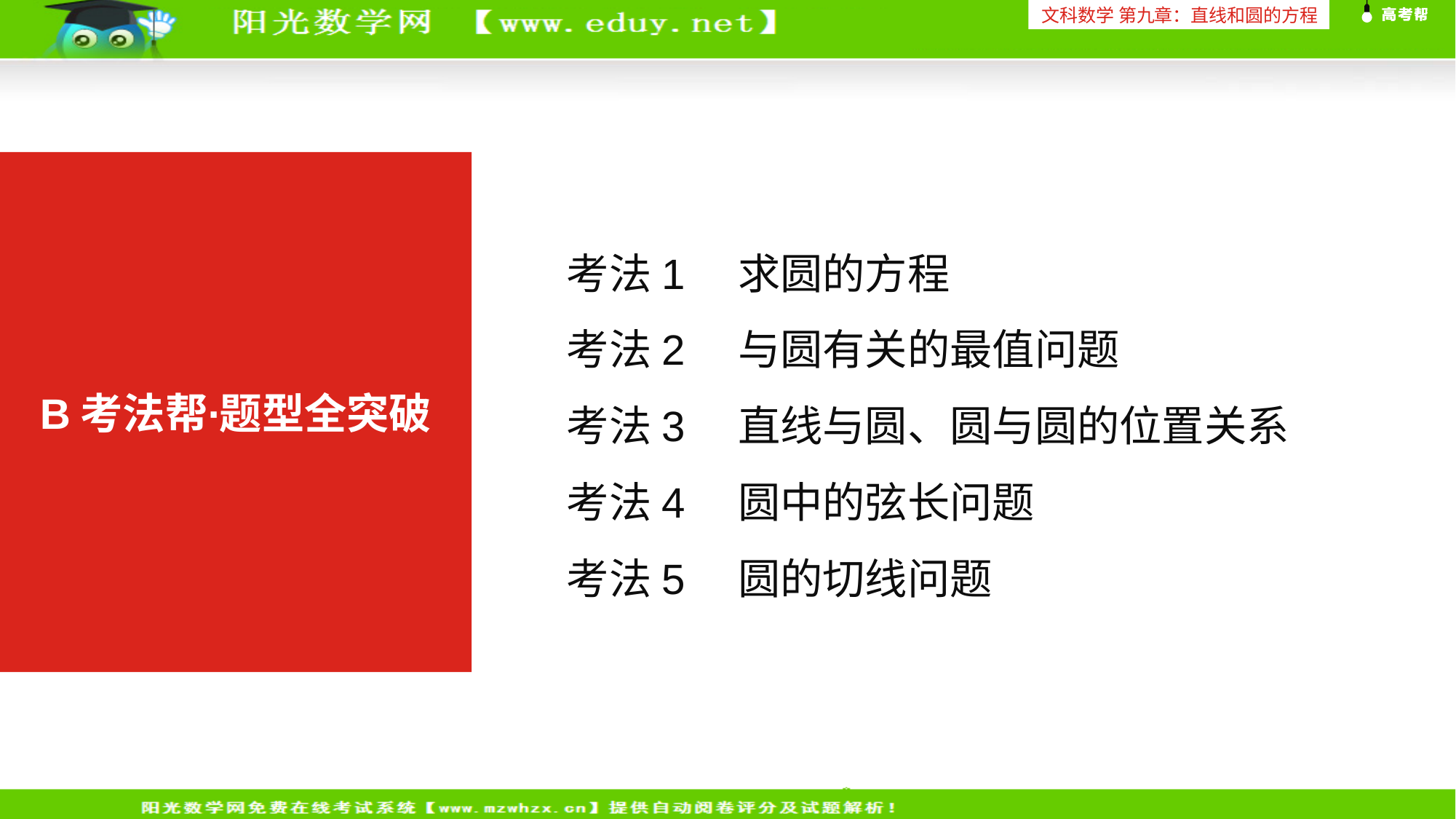

文科数学 第九章：直线和圆的方程
考法1　求圆的方程
考法2　与圆有关的最值问题
考法3　直线与圆、圆与圆的位置关系
考法4　圆中的弦长问题
考法5　圆的切线问题
B考法帮∙题型全突破